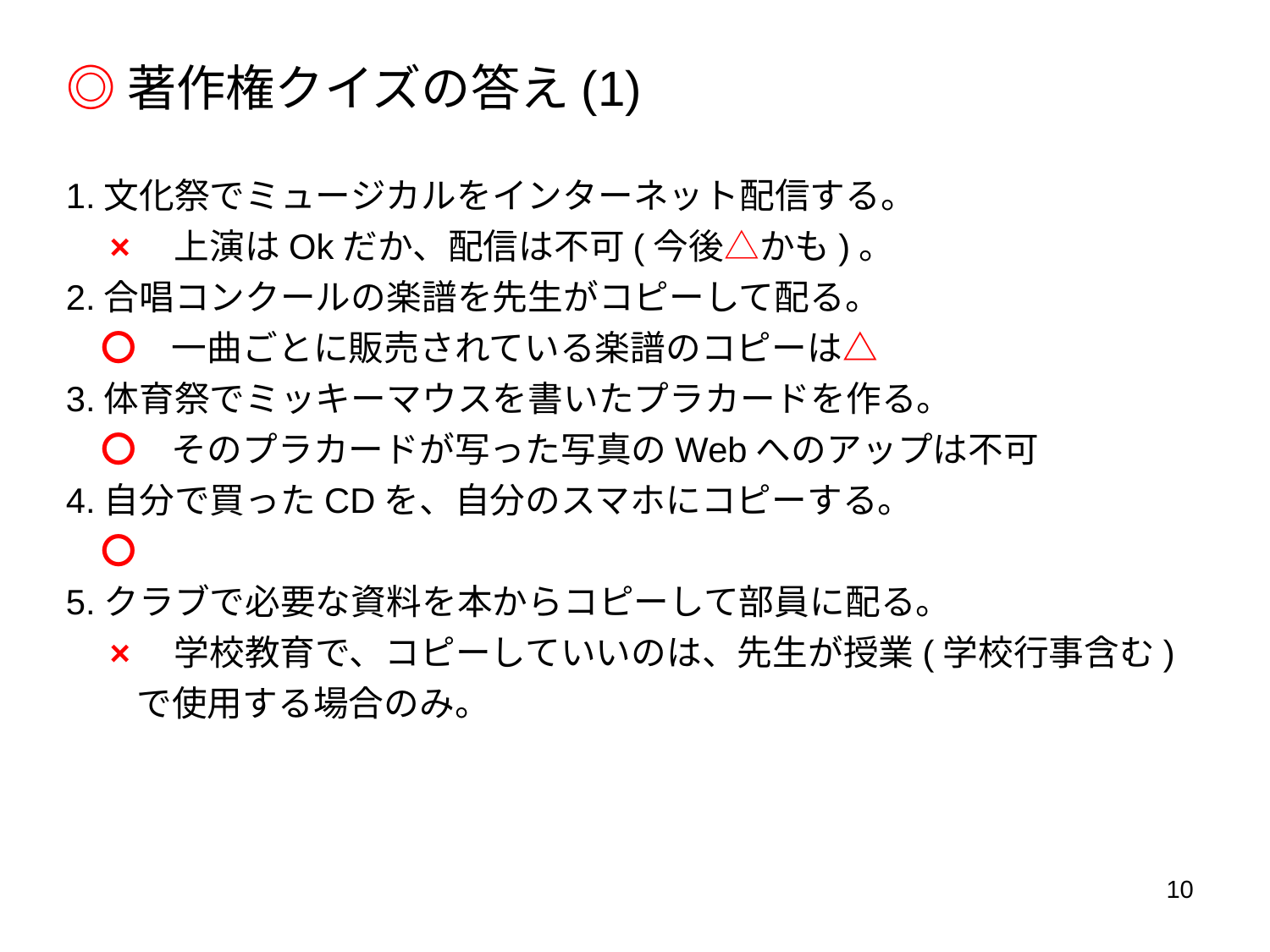

# ◎著作権クイズの答え(1)
1.文化祭でミュージカルをインターネット配信する。
　×　上演はOkだか、配信は不可(今後△かも)。
2.合唱コンクールの楽譜を先生がコピーして配る。
　〇　一曲ごとに販売されている楽譜のコピーは△
3.体育祭でミッキーマウスを書いたプラカードを作る。
　〇　そのプラカードが写った写真のWebへのアップは不可
4.自分で買ったCDを、自分のスマホにコピーする。
　〇
5.クラブで必要な資料を本からコピーして部員に配る。
　×　学校教育で、コピーしていいのは、先生が授業(学校行事含む)
　　で使用する場合のみ。

10